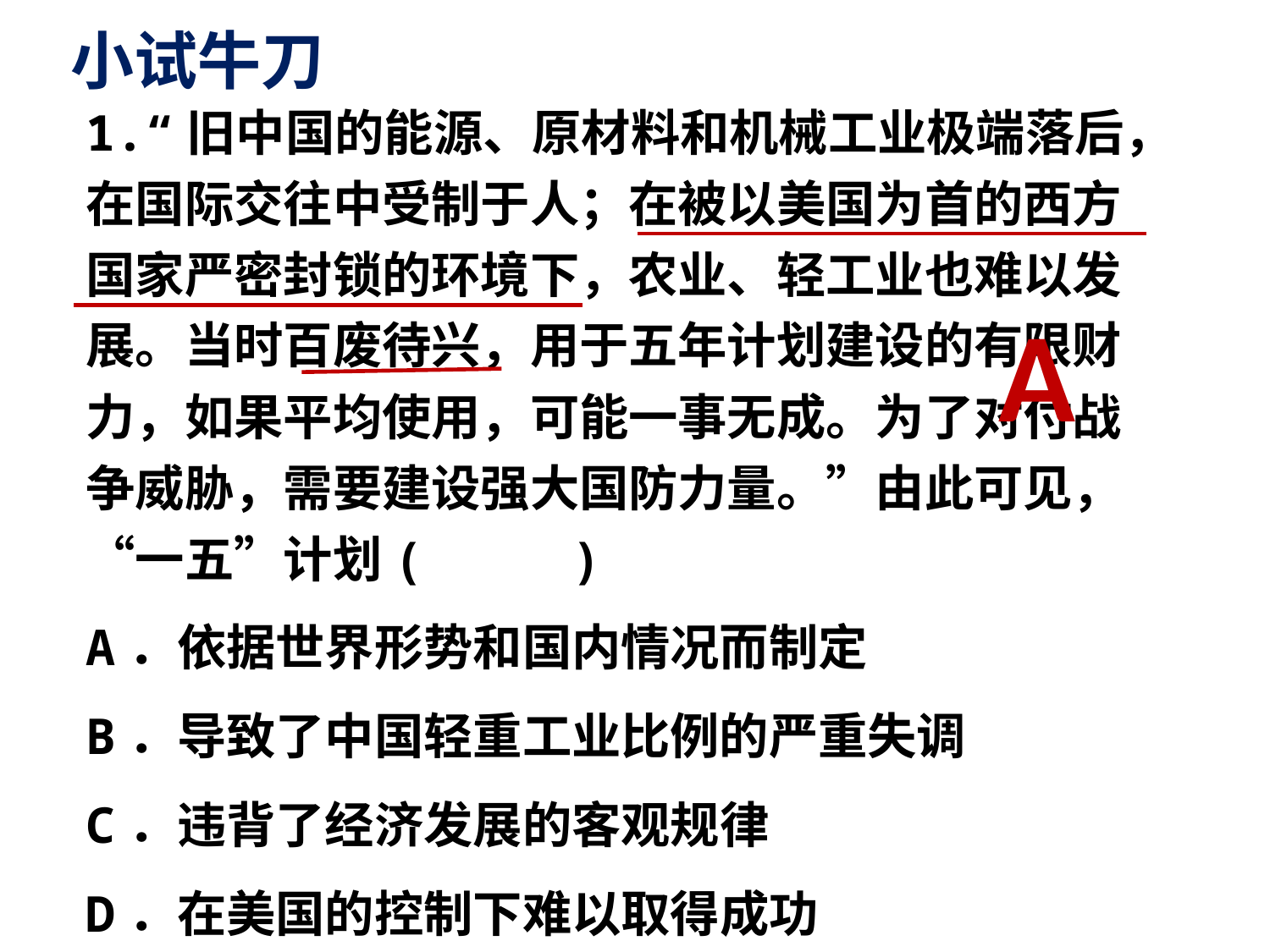

# 小试牛刀
1.“旧中国的能源、原材料和机械工业极端落后，在国际交往中受制于人；在被以美国为首的西方国家严密封锁的环境下，农业、轻工业也难以发展。当时百废待兴，用于五年计划建设的有限财力，如果平均使用，可能一事无成。为了对付战争威胁，需要建设强大国防力量。”由此可见，“一五”计划(     )
A．依据世界形势和国内情况而制定
B．导致了中国轻重工业比例的严重失调
C．违背了经济发展的客观规律
D．在美国的控制下难以取得成功
A